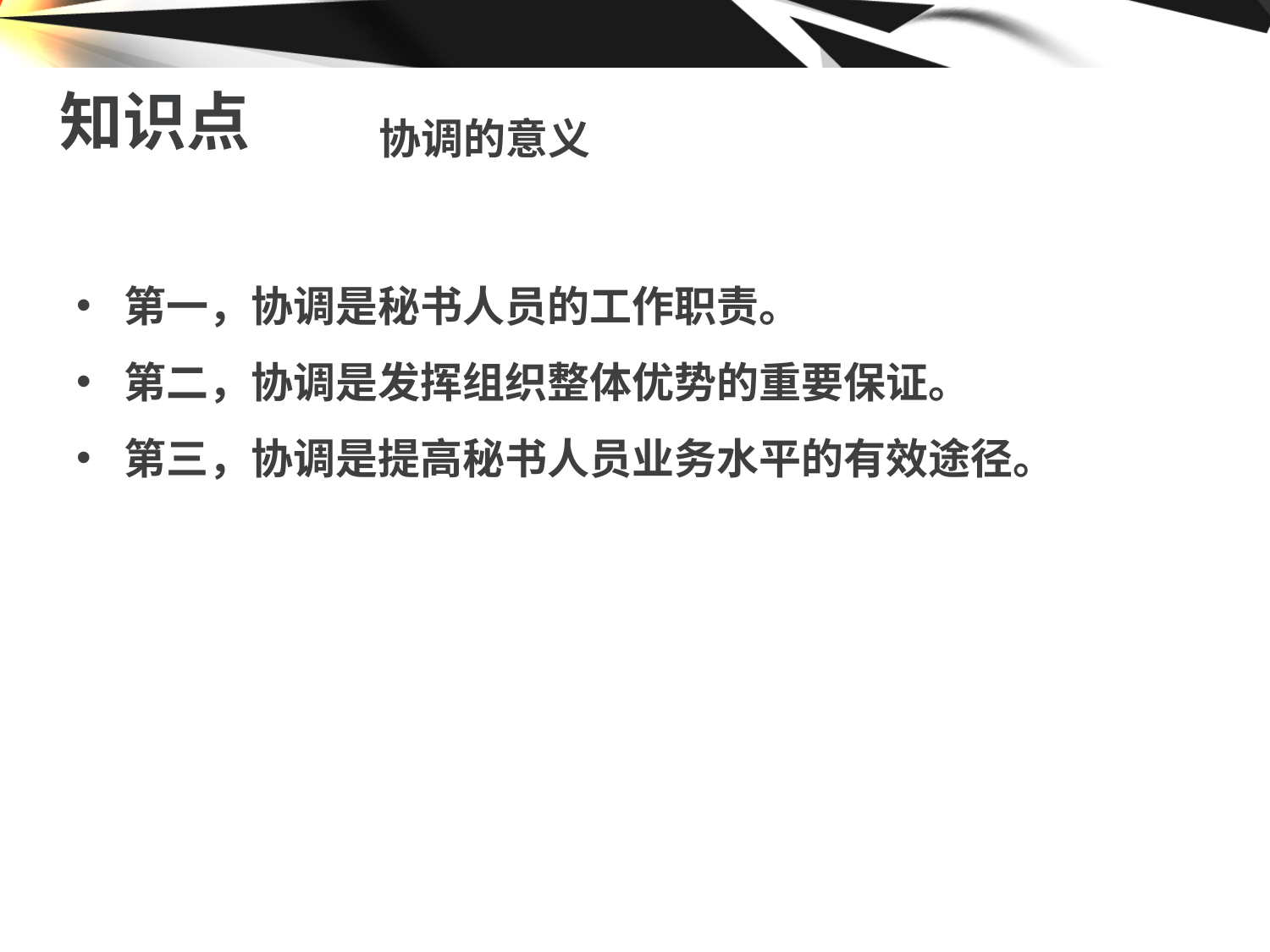

知识点
协调的意义
第一，协调是秘书人员的工作职责。
第二，协调是发挥组织整体优势的重要保证。
第三，协调是提高秘书人员业务水平的有效途径。